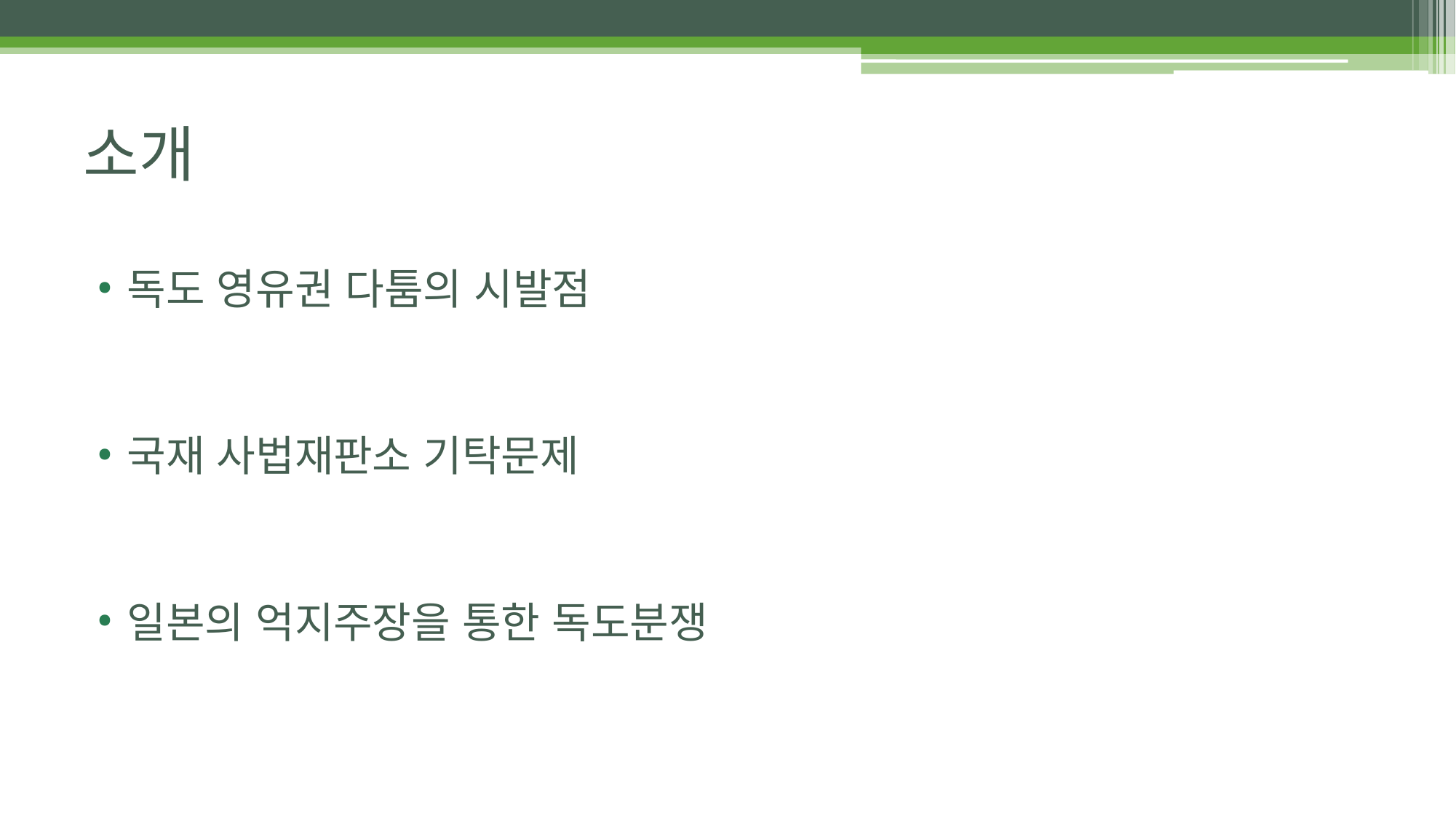

# 소개
독도 영유권 다툼의 시발점

국재 사법재판소 기탁문제

일본의 억지주장을 통한 독도분쟁